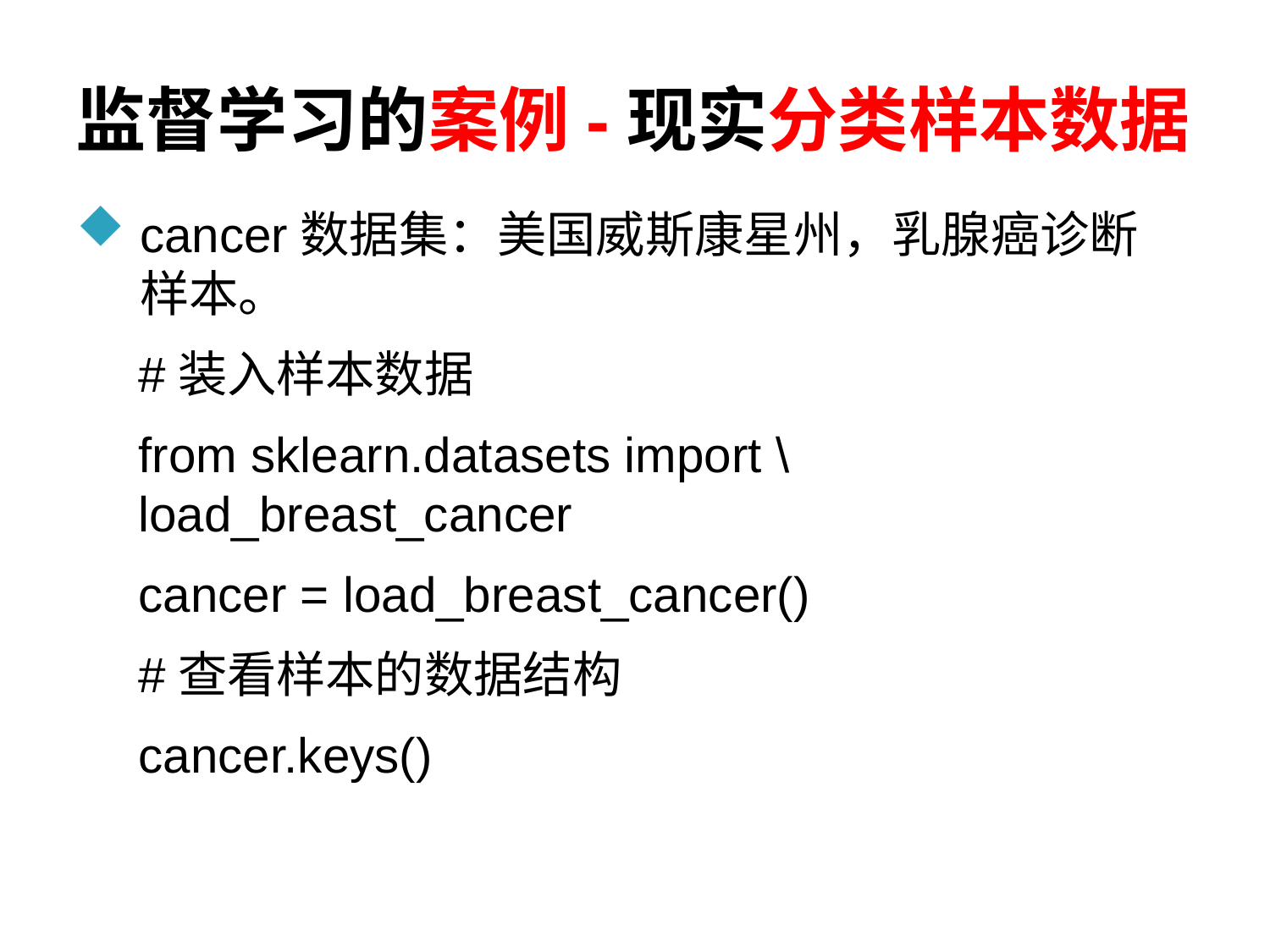

# 监督学习的案例-现实分类样本数据
cancer数据集：美国威斯康星州，乳腺癌诊断样本。
#装入样本数据
from sklearn.datasets import \ load_breast_cancer
cancer = load_breast_cancer()
#查看样本的数据结构
cancer.keys()